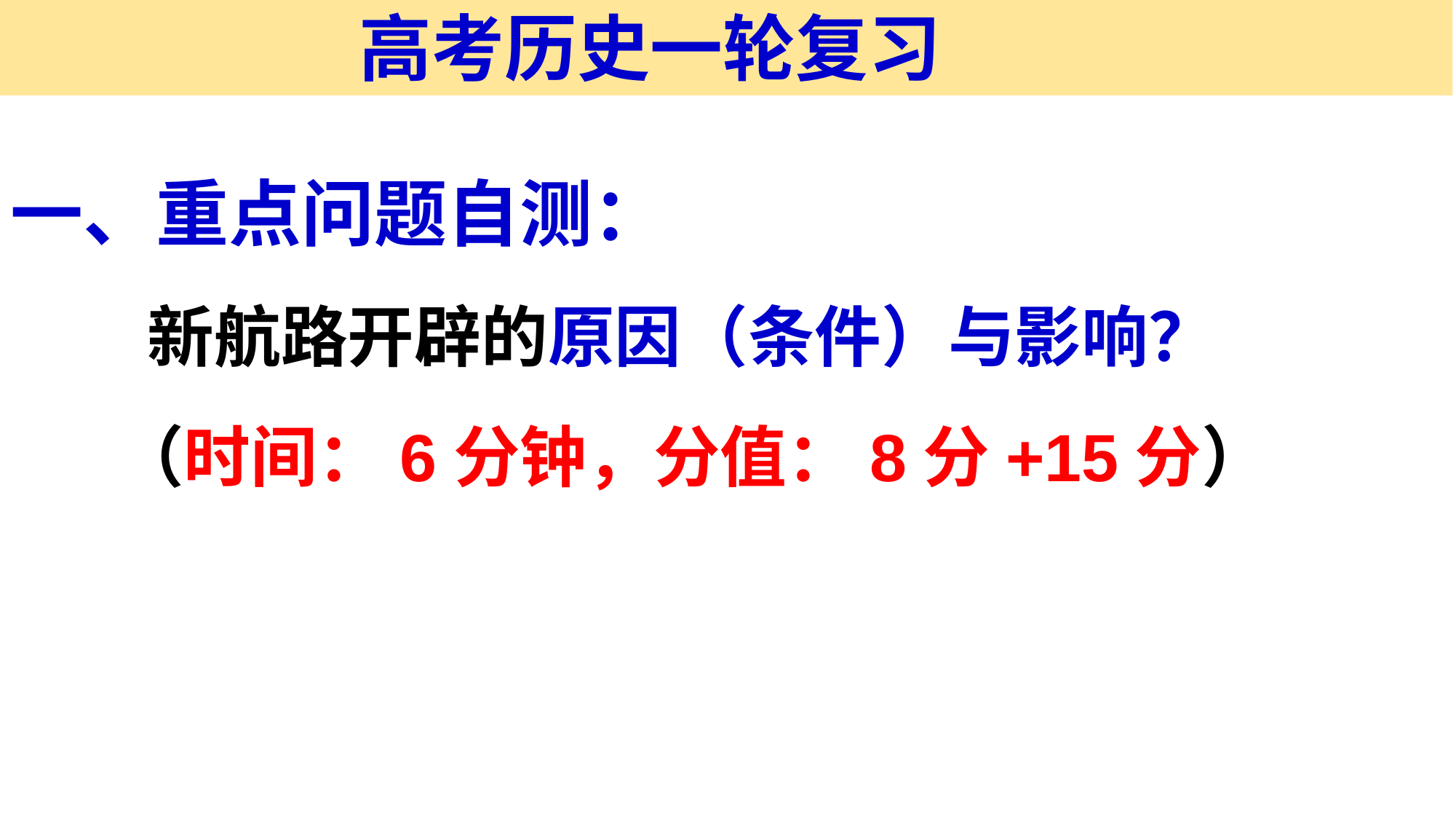

高考历史一轮复习
一、重点问题自测：
        新航路开辟的原因（条件）与影响？
      （时间：6分钟，分值：8分+15分）